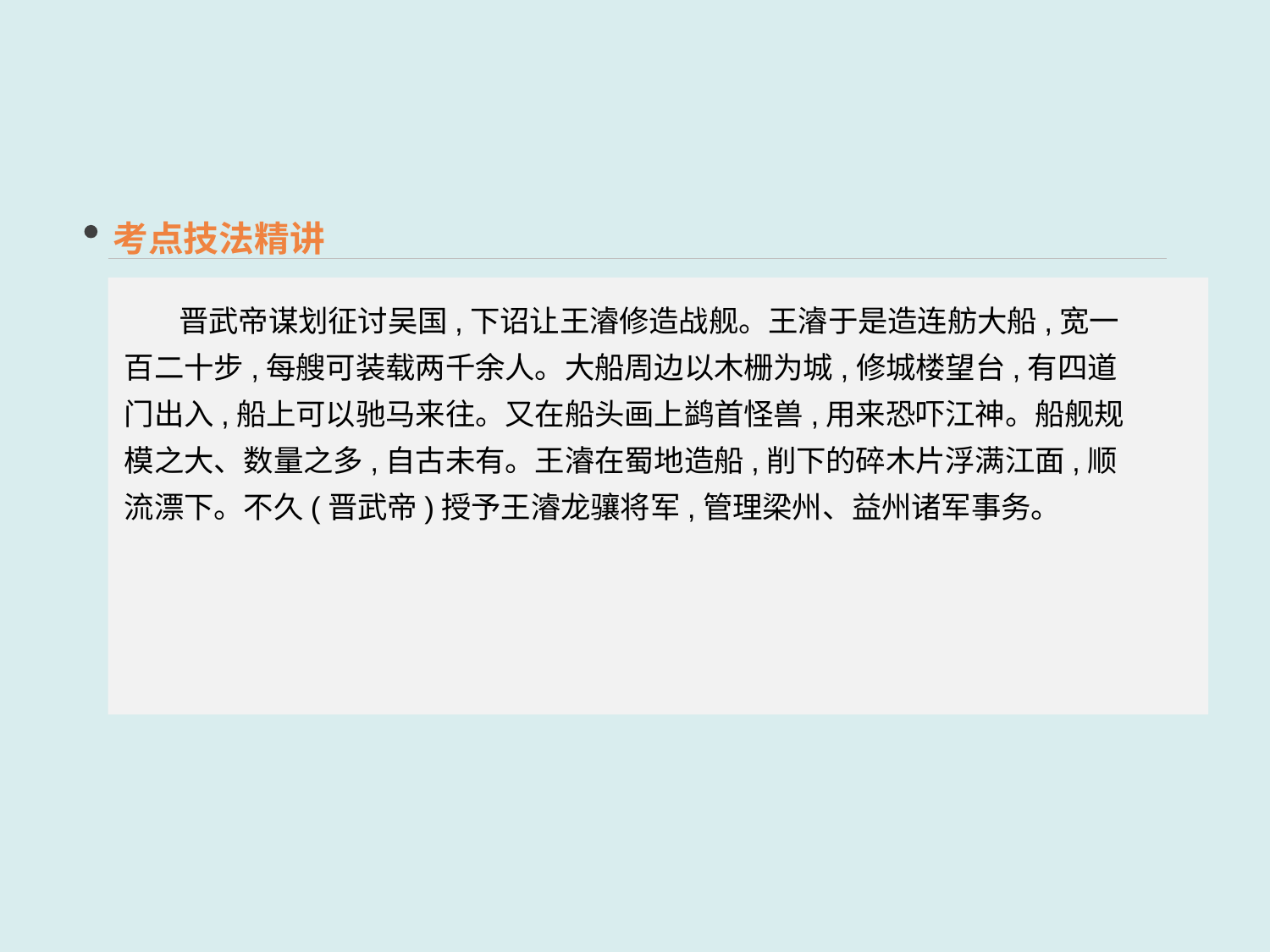

考点技法精讲

       晋武帝谋划征讨吴国,下诏让王濬修造战舰。王濬于是造连舫大船,宽一百二十步,每艘可装载两千余人。大船周边以木栅为城,修城楼望台,有四道门出入,船上可以驰马来往。又在船头画上鹢首怪兽,用来恐吓江神。船舰规模之大、数量之多,自古未有。王濬在蜀地造船,削下的碎木片浮满江面,顺流漂下。不久(晋武帝)授予王濬龙骧将军,管理梁州、益州诸军事务。